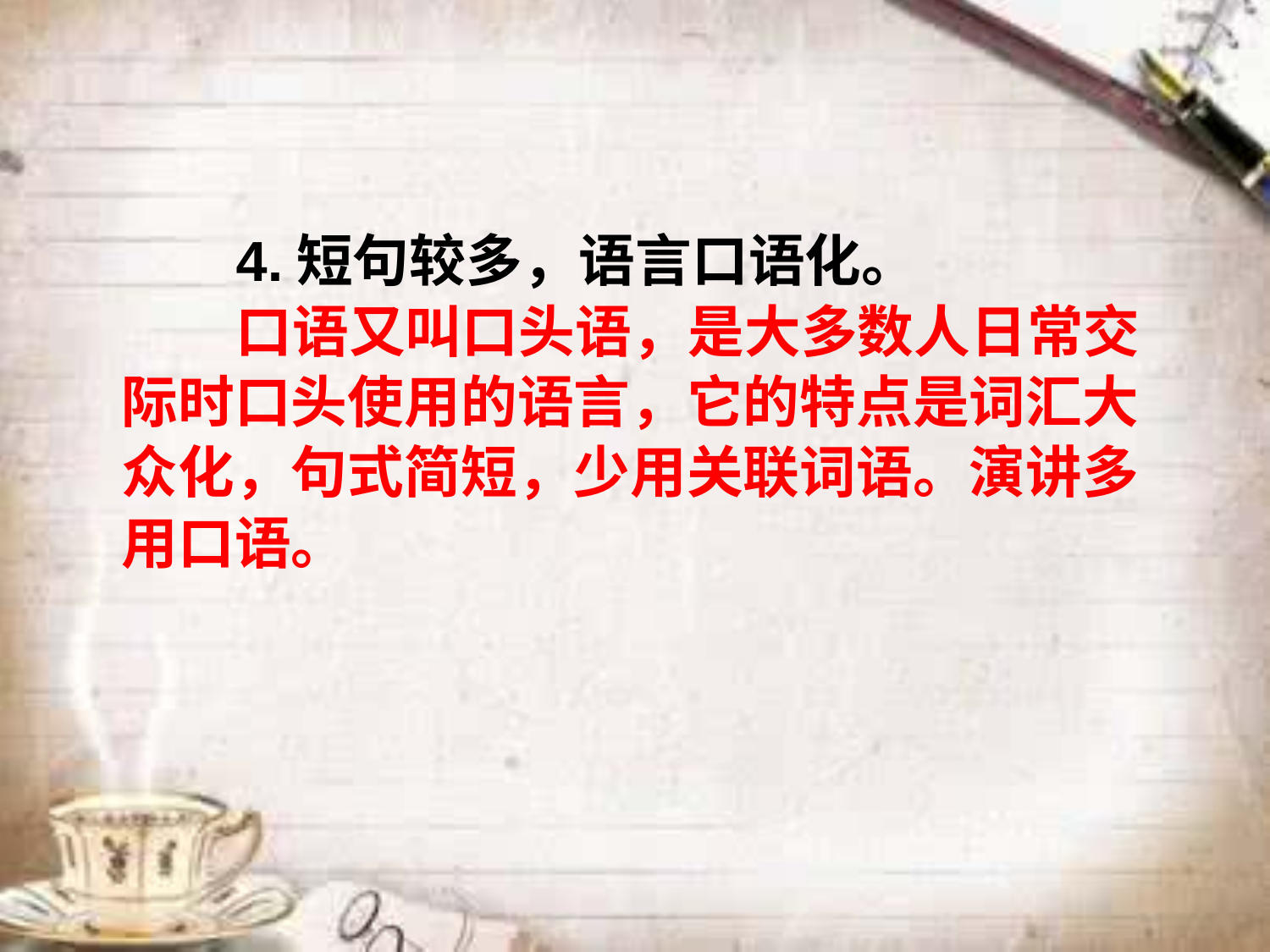

4.短句较多，语言口语化。
口语又叫口头语，是大多数人日常交际时口头使用的语言，它的特点是词汇大众化，句式简短，少用关联词语。演讲多用口语。